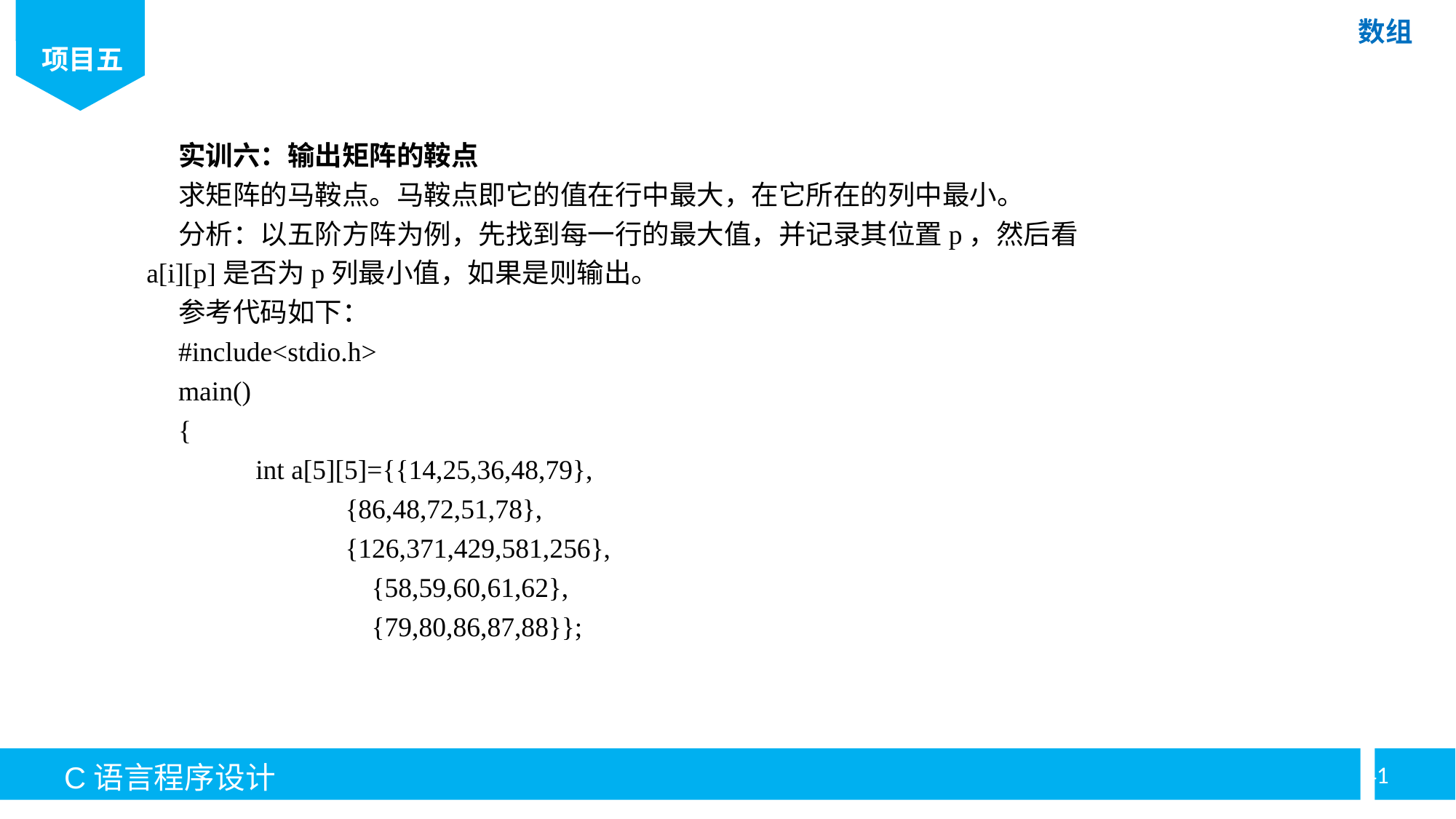

实训六：输出矩阵的鞍点
求矩阵的马鞍点。马鞍点即它的值在行中最大，在它所在的列中最小。
分析：以五阶方阵为例，先找到每一行的最大值，并记录其位置p，然后看a[i][p]是否为p列最小值，如果是则输出。
参考代码如下：
#include<stdio.h>
main()
{
	int a[5][5]={{14,25,36,48,79},
	             {86,48,72,51,78},
	             {126,371,429,581,256},
		 {58,59,60,61,62},
		 {79,80,86,87,88}};